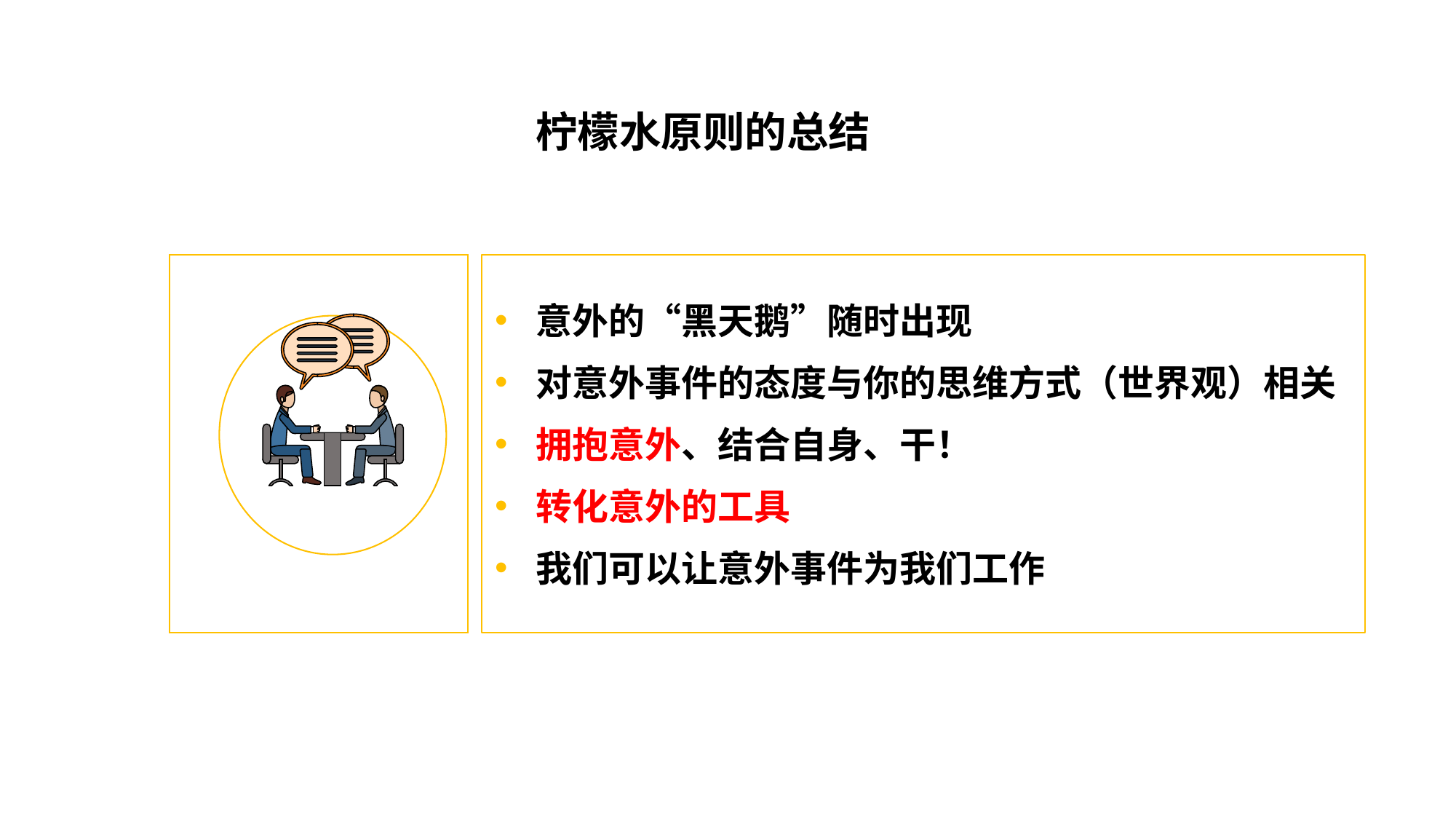

柠檬水原则的总结

意外的“黑天鹅”随时出现
对意外事件的态度与你的思维方式（世界观）相关
拥抱意外、结合自身、干！
转化意外的工具
我们可以让意外事件为我们工作